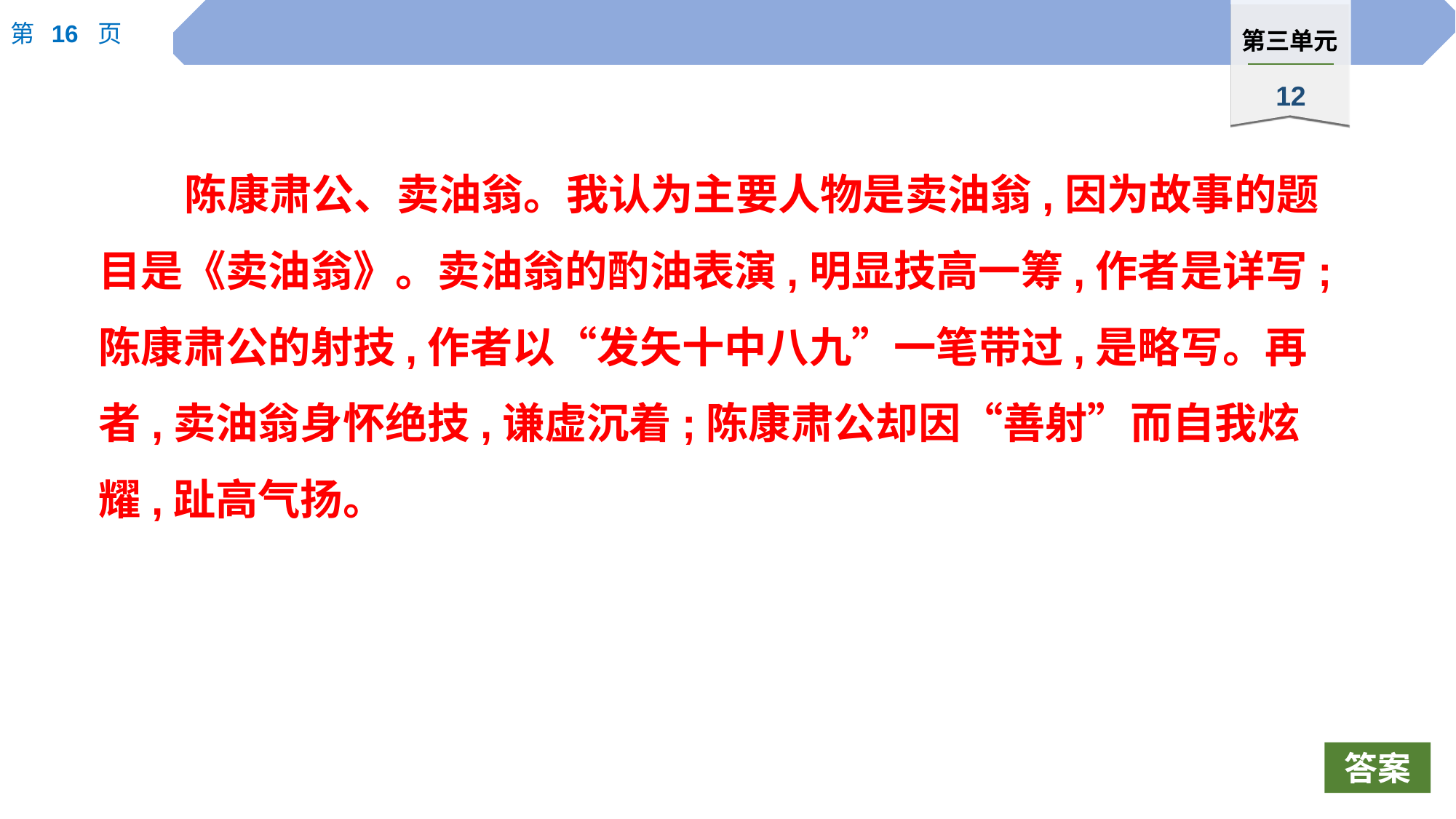

陈康肃公、卖油翁。我认为主要人物是卖油翁,因为故事的题目是《卖油翁》。卖油翁的酌油表演,明显技高一筹,作者是详写;陈康肃公的射技,作者以“发矢十中八九”一笔带过,是略写。再者,卖油翁身怀绝技,谦虚沉着;陈康肃公却因“善射”而自我炫耀,趾高气扬。
答案